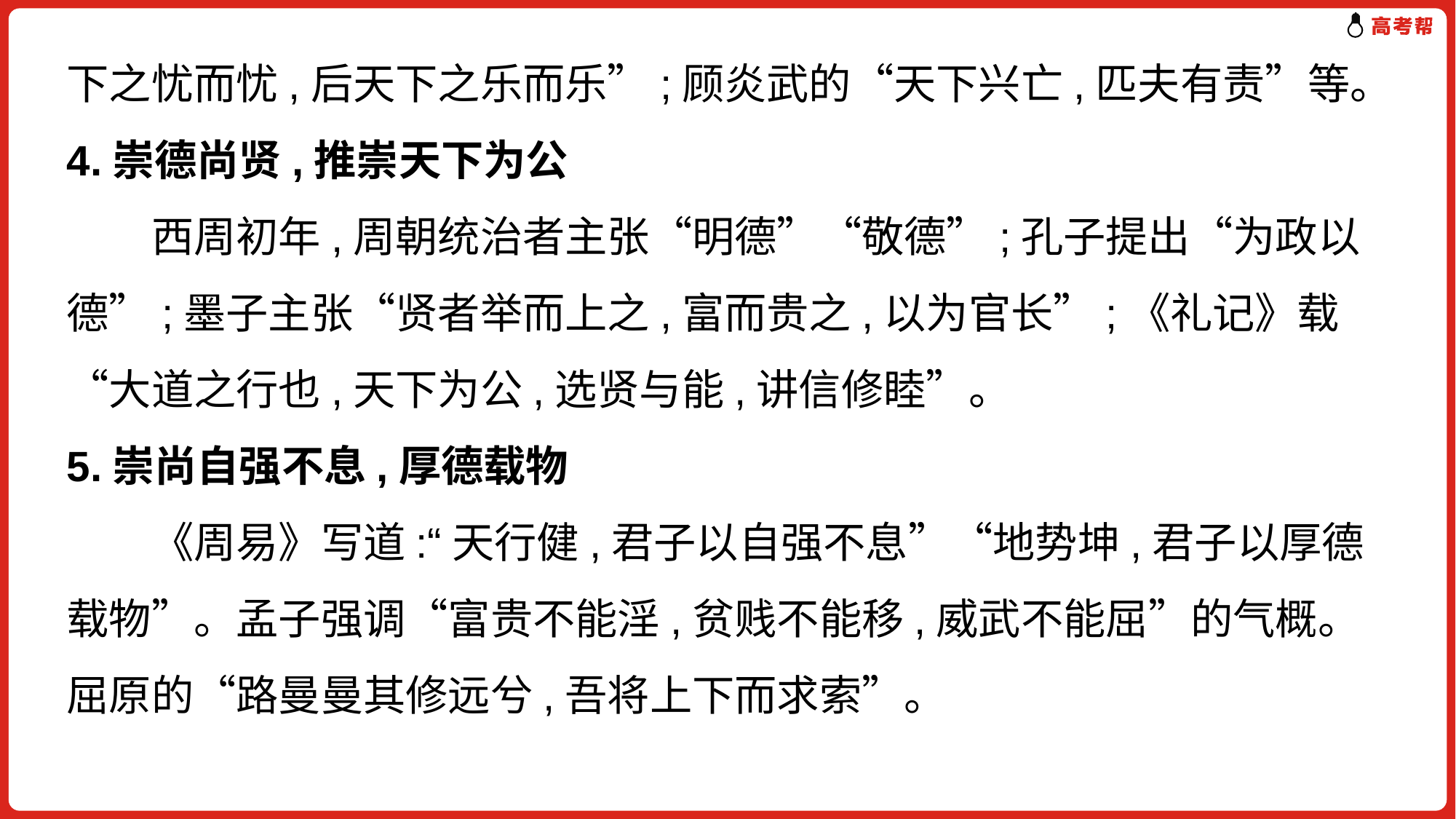

下之忧而忧,后天下之乐而乐”;顾炎武的“天下兴亡,匹夫有责”等。
4.崇德尚贤,推崇天下为公
　　西周初年,周朝统治者主张“明德”“敬德”;孔子提出“为政以德”;墨子主张“贤者举而上之,富而贵之,以为官长”;《礼记》载“大道之行也,天下为公,选贤与能,讲信修睦”。
5.崇尚自强不息,厚德载物
　　《周易》写道:“天行健,君子以自强不息”“地势坤,君子以厚德载物”。孟子强调“富贵不能淫,贫贱不能移,威武不能屈”的气概。屈原的“路曼曼其修远兮,吾将上下而求索”。